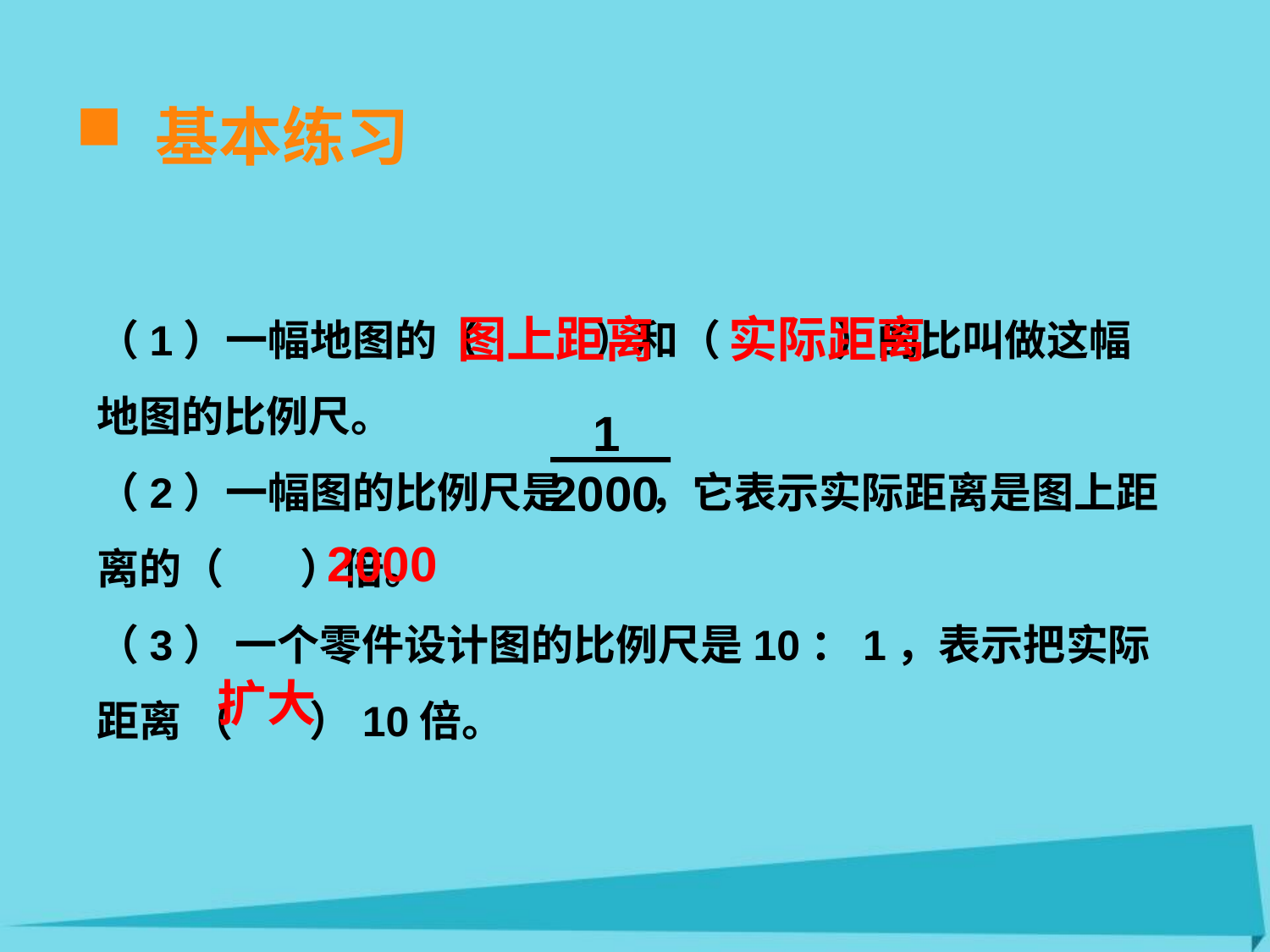

基本练习
（1）一幅地图的（            ）和（            ）的比叫做这幅地图的比例尺。
（2）一幅图的比例尺是         ，它表示实际距离是图上距离的（        ）倍。
（3） 一个零件设计图的比例尺是10：1，表示把实际距离 （        ）10倍。
实际距离
图上距离
1
2000

2000
扩大